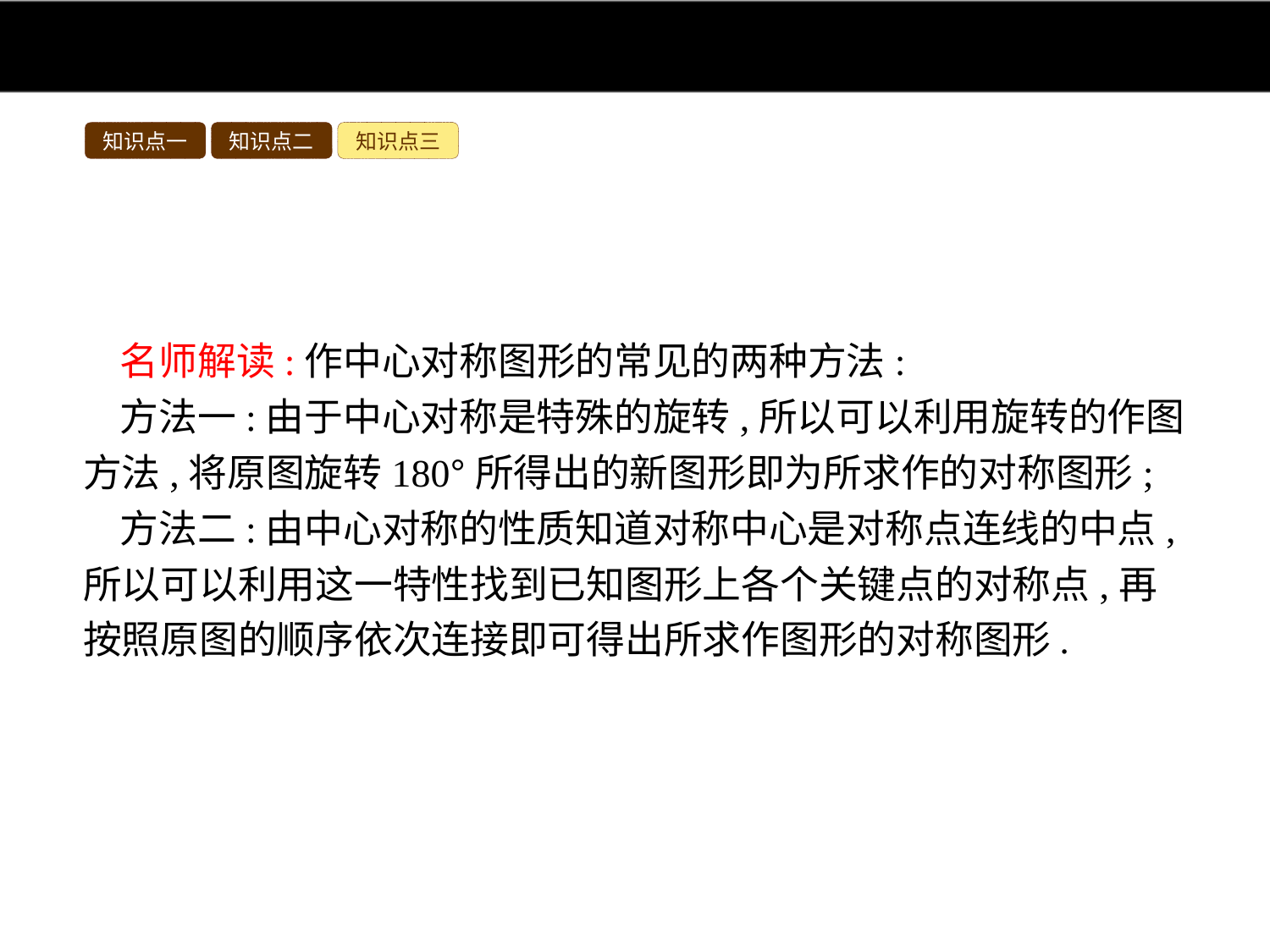

知识点一
知识点二
知识点三
名师解读:作中心对称图形的常见的两种方法:
方法一:由于中心对称是特殊的旋转,所以可以利用旋转的作图方法,将原图旋转180°所得出的新图形即为所求作的对称图形;
方法二:由中心对称的性质知道对称中心是对称点连线的中点,所以可以利用这一特性找到已知图形上各个关键点的对称点,再按照原图的顺序依次连接即可得出所求作图形的对称图形.